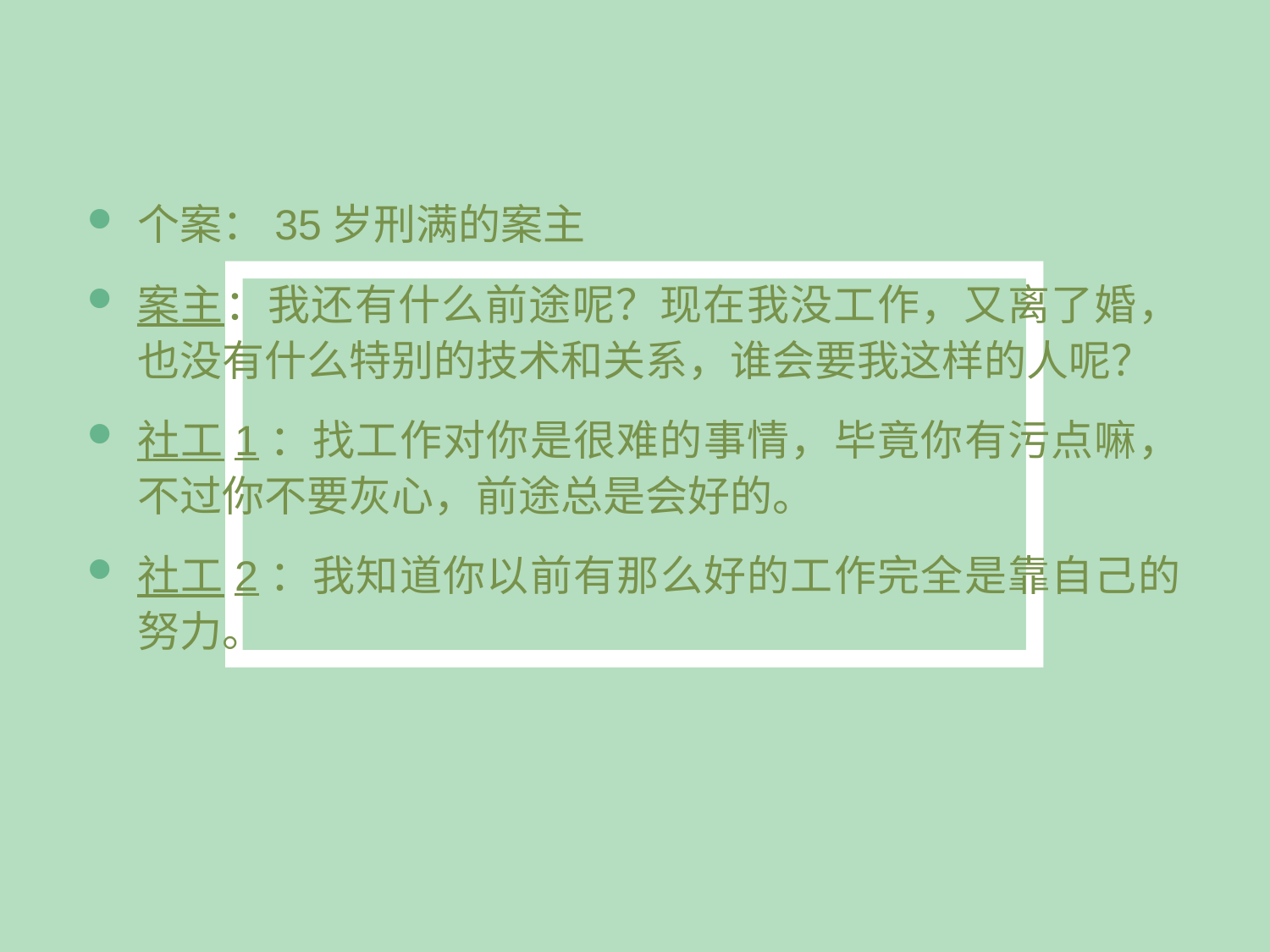

#
个案：35岁刑满的案主
案主：我还有什么前途呢？现在我没工作，又离了婚，也没有什么特别的技术和关系，谁会要我这样的人呢？
社工1：找工作对你是很难的事情，毕竟你有污点嘛，不过你不要灰心，前途总是会好的。
社工2：我知道你以前有那么好的工作完全是靠自己的努力。